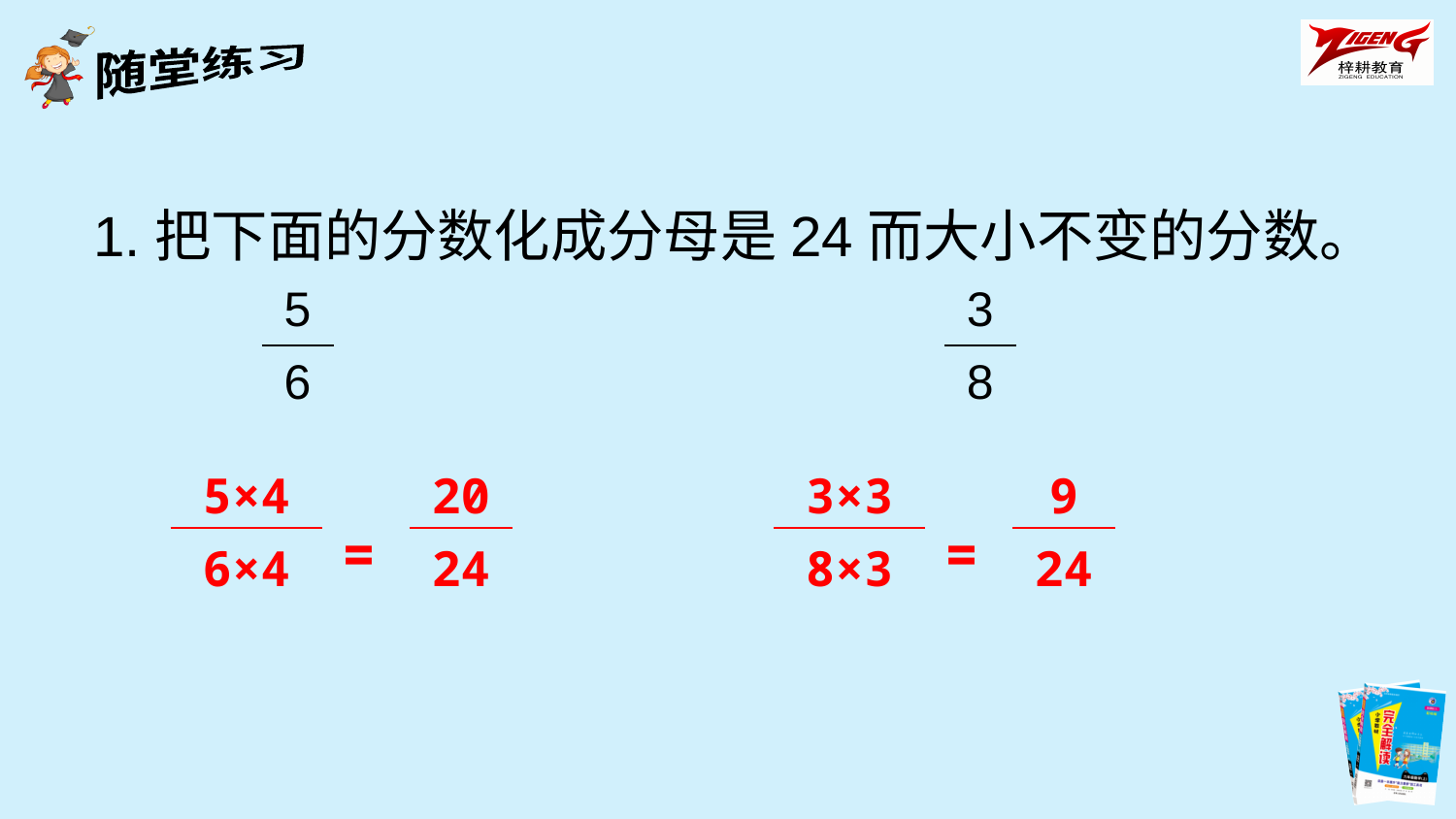

1.把下面的分数化成分母是24而大小不变的分数。
| 5 |
| --- |
| 6 |
| 3 |
| --- |
| 8 |
| 5×4 |
| --- |
| 6×4 |
| 20 |
| --- |
| 24 |
| 3×3 |
| --- |
| 8×3 |
| 9 |
| --- |
| 24 |
=
=